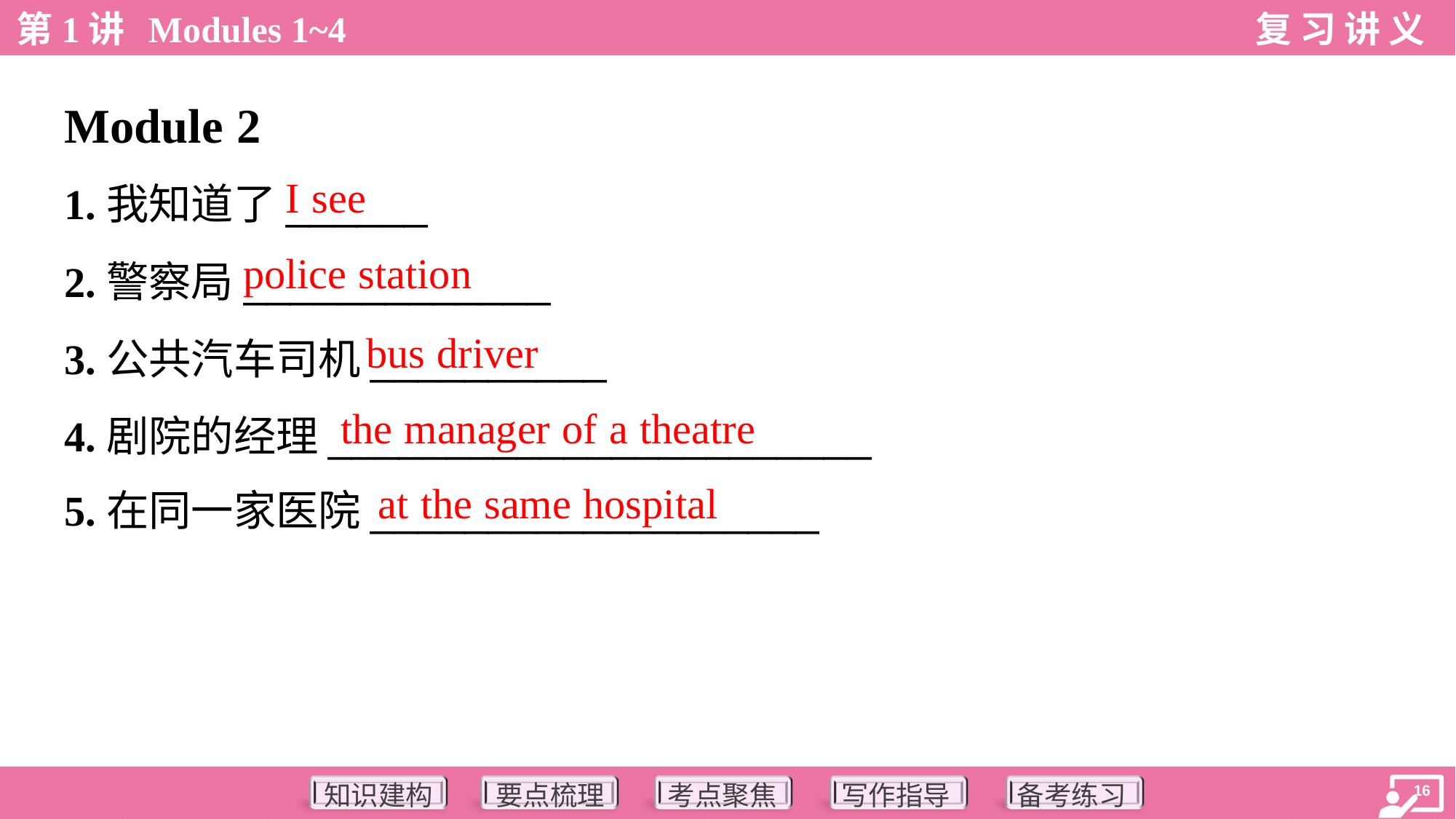

Module 2
I see
1.我知道了______
2.警察局_____________
3.公共汽车司机__________
4.剧院的经理_______________________
5.在同一家医院___________________
police station
bus driver
the manager of a theatre
at the same hospital